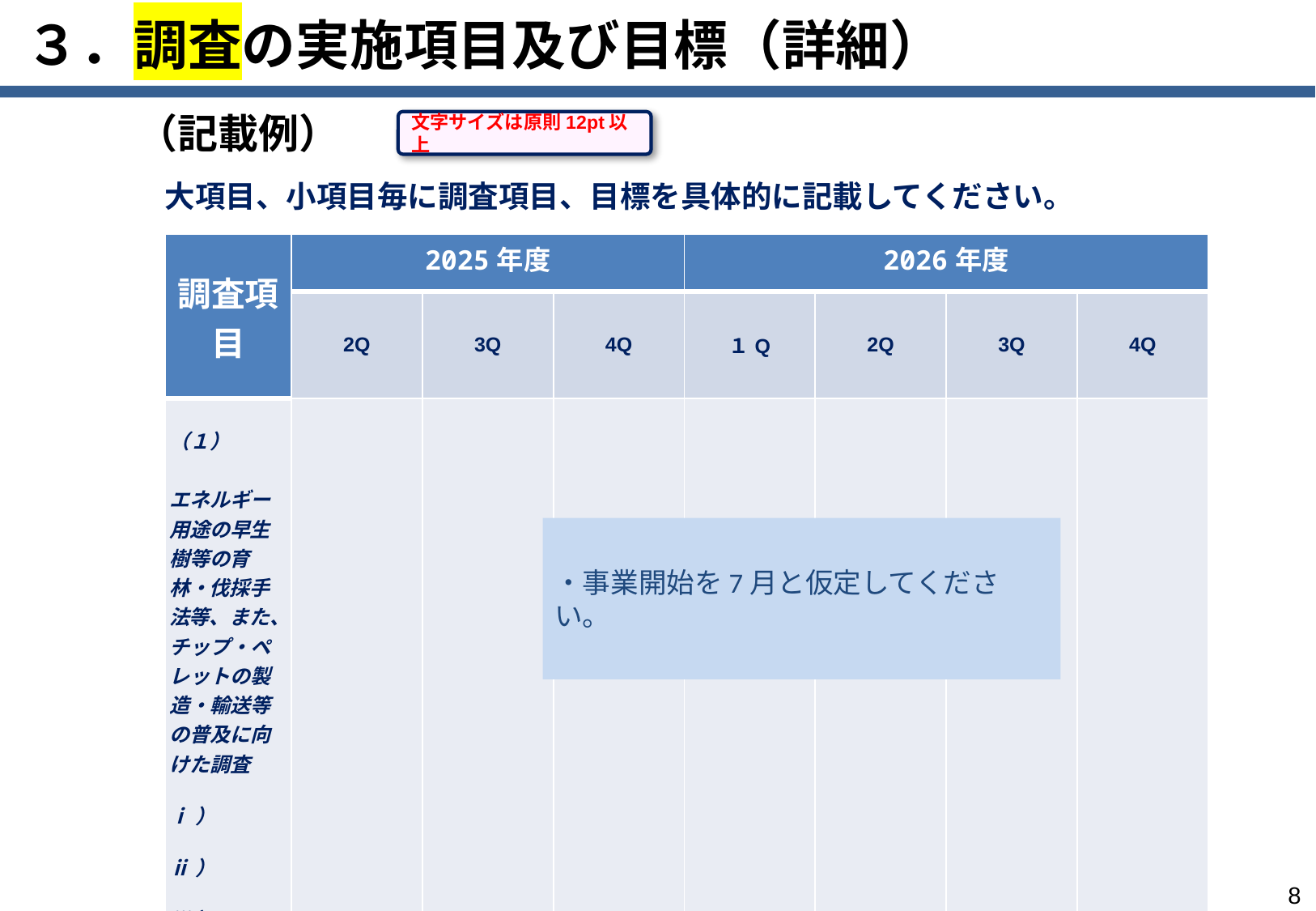

３．調査の実施項目及び目標（詳細）
（記載例）
文字サイズは原則12pt以上
大項目、小項目毎に調査項目、目標を具体的に記載してください。
| 調査項目 | 2025年度 |  |  | 2026年度 |  |  |  |
| --- | --- | --- | --- | --- | --- | --- | --- |
|  | 2Q | 3Q | 4Q | １Q | 2Q | 3Q | 4Q |
| （１） エネルギー用途の早生樹等の育林・伐採手法等、また、チップ・ペレットの製造・輸送等の普及に向けた調査 ⅰ） ⅱ） ⅲ） |  |  |  |  |  |  |  |

・事業開始を7月と仮定してください。

8